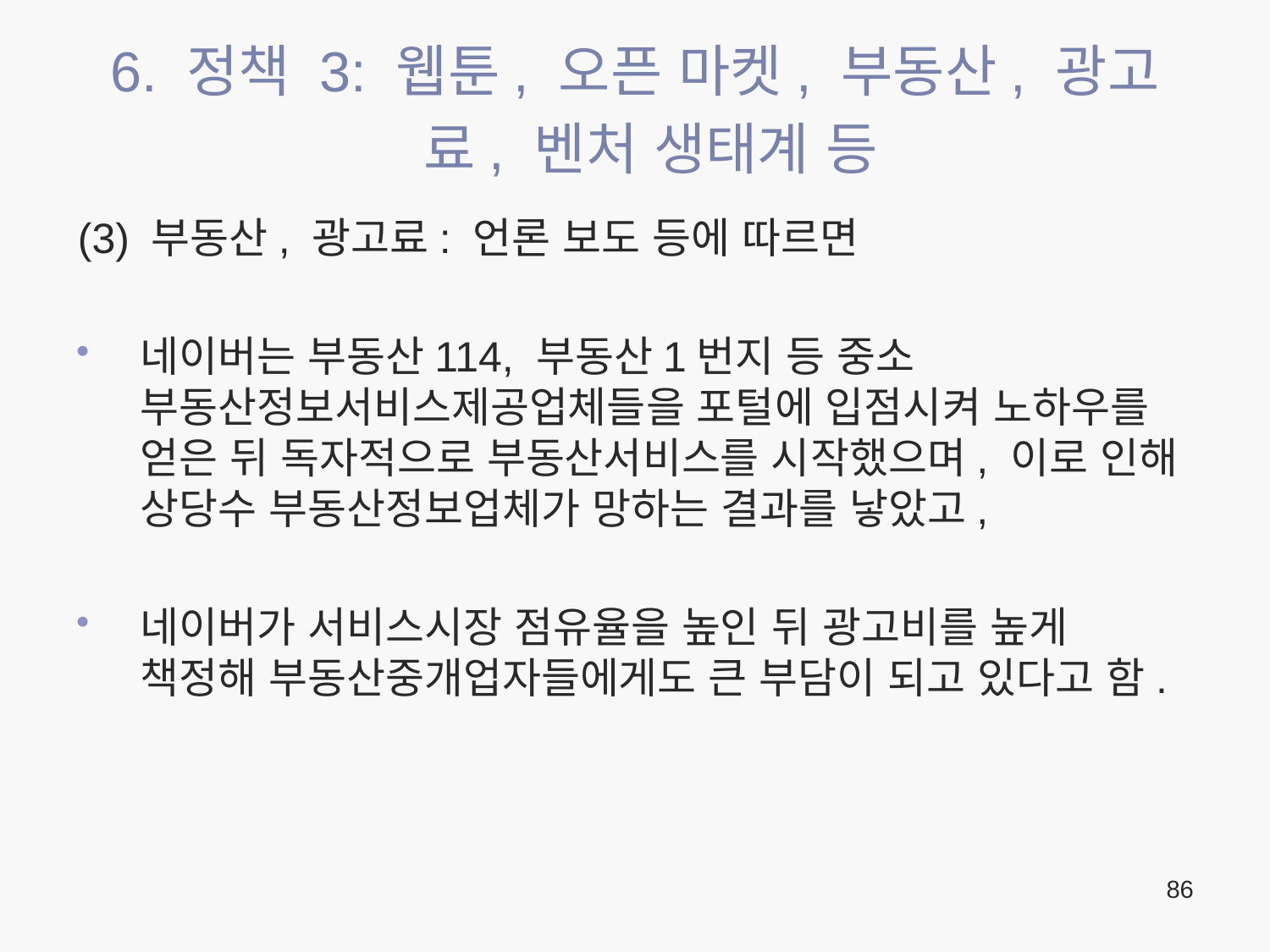

# 6. 정책 3: 웹툰, 오픈 마켓, 부동산, 광고료, 벤처 생태계 등
(3) 부동산, 광고료: 언론 보도 등에 따르면

네이버는 부동산114, 부동산1번지 등 중소 부동산정보서비스제공업체들을 포털에 입점시켜 노하우를 얻은 뒤 독자적으로 부동산서비스를 시작했으며, 이로 인해 상당수 부동산정보업체가 망하는 결과를 낳았고,

네이버가 서비스시장 점유율을 높인 뒤 광고비를 높게 책정해 부동산중개업자들에게도 큰 부담이 되고 있다고 함.
86